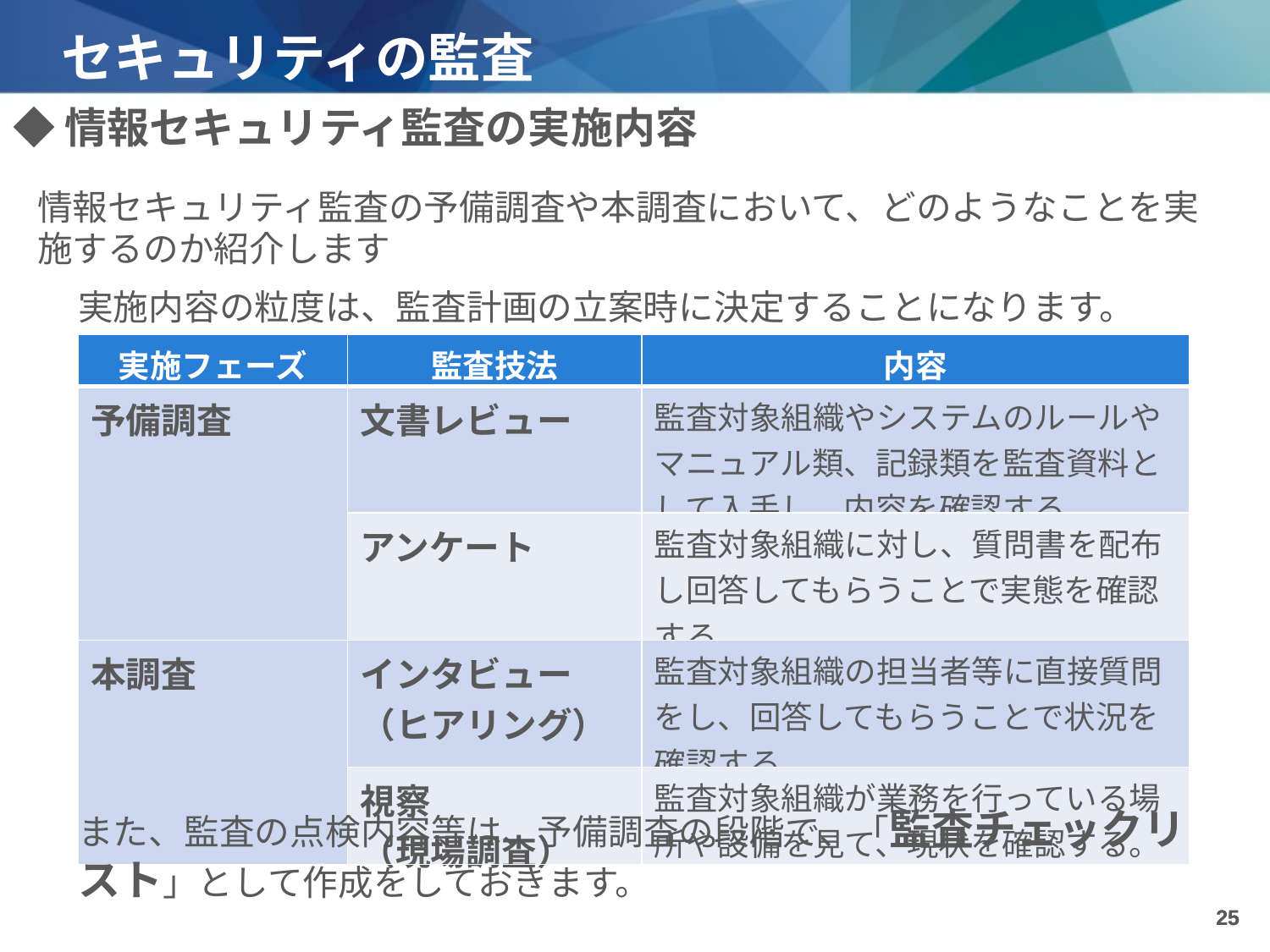

# セキュリティの監査
◆情報セキュリティ監査の実施内容
情報セキュリティ監査の予備調査や本調査において、どのようなことを実施するのか紹介します
実施内容の粒度は、監査計画の立案時に決定することになります。
| 実施フェーズ | 監査技法 | 内容 |
| --- | --- | --- |
| 予備調査 | 文書レビュー | 監査対象組織やシステムのルールやマニュアル類、記録類を監査資料として入手し、内容を確認する。 |
|  | アンケート | 監査対象組織に対し、質問書を配布し回答してもらうことで実態を確認する。 |
| 本調査 | インタビュー （ヒアリング） | 監査対象組織の担当者等に直接質問をし、回答してもらうことで状況を確認する。 |
|  | 視察 （現場調査） | 監査対象組織が業務を行っている場所や設備を見て、現状を確認する。 |
また、監査の点検内容等は、予備調査の段階で、「監査チェックリスト」として作成をしておきます。